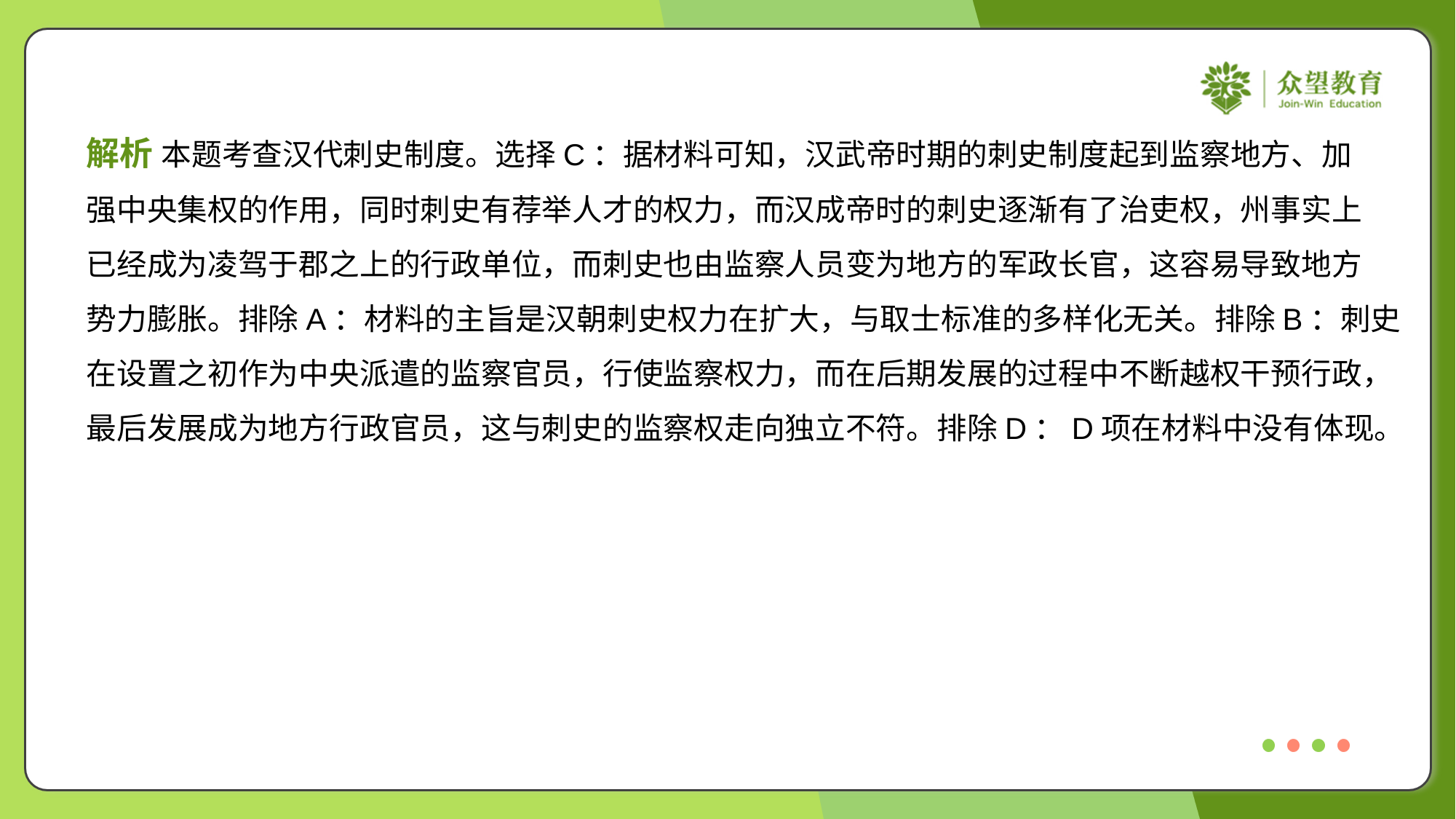

解析 本题考查汉代刺史制度。选择C：据材料可知，汉武帝时期的刺史制度起到监察地方、加
强中央集权的作用，同时刺史有荐举人才的权力，而汉成帝时的刺史逐渐有了治吏权，州事实上
已经成为凌驾于郡之上的行政单位，而刺史也由监察人员变为地方的军政长官，这容易导致地方
势力膨胀。排除A：材料的主旨是汉朝刺史权力在扩大，与取士标准的多样化无关。排除B：刺史
在设置之初作为中央派遣的监察官员，行使监察权力，而在后期发展的过程中不断越权干预行政，
最后发展成为地方行政官员，这与刺史的监察权走向独立不符。排除D：D项在材料中没有体现。